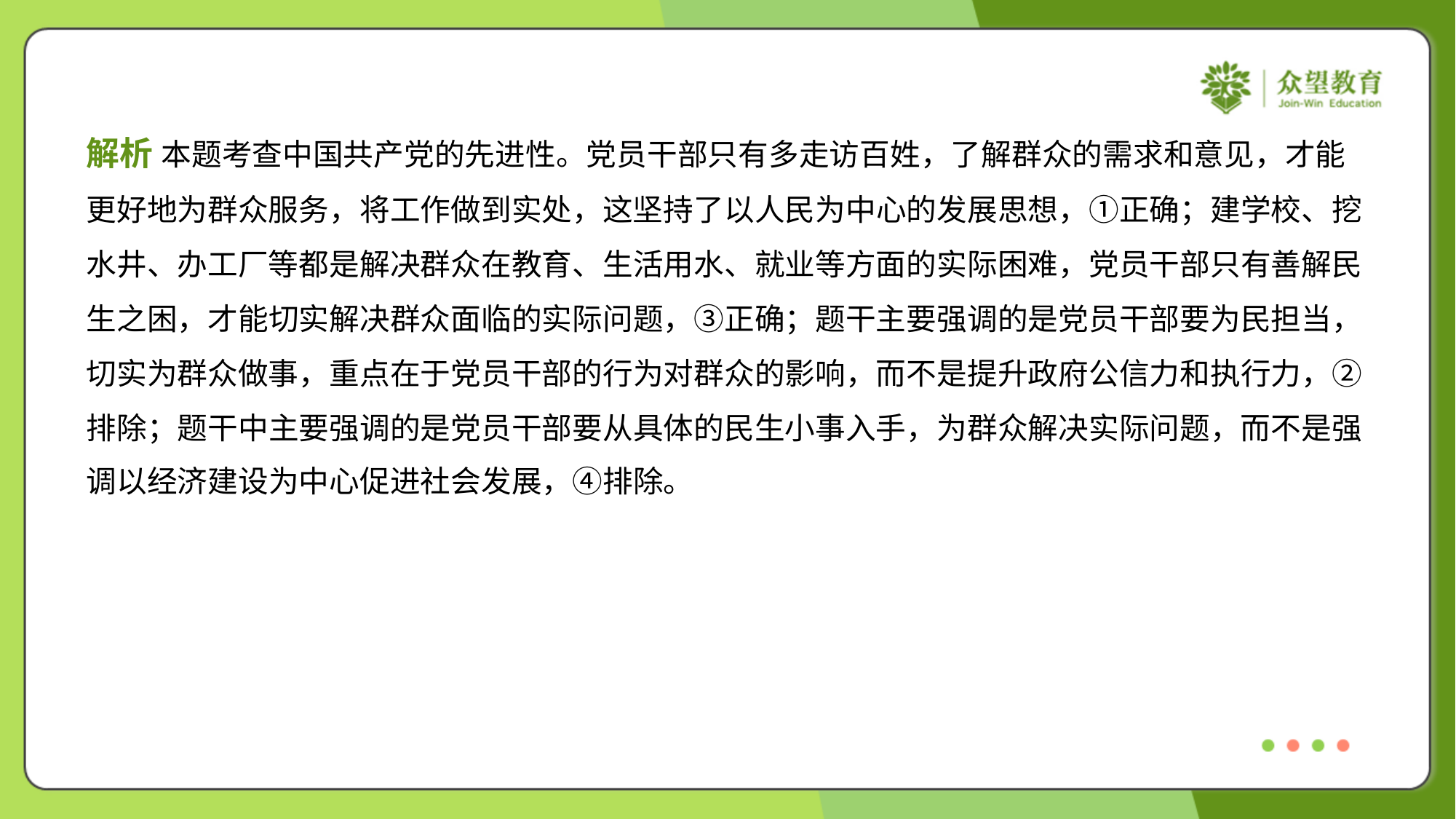

解析 本题考查中国共产党的先进性。党员干部只有多走访百姓，了解群众的需求和意见，才能
更好地为群众服务，将工作做到实处，这坚持了以人民为中心的发展思想，①正确；建学校、挖
水井、办工厂等都是解决群众在教育、生活用水、就业等方面的实际困难，党员干部只有善解民
生之困，才能切实解决群众面临的实际问题，③正确；题干主要强调的是党员干部要为民担当，
切实为群众做事，重点在于党员干部的行为对群众的影响，而不是提升政府公信力和执行力，②
排除；题干中主要强调的是党员干部要从具体的民生小事入手，为群众解决实际问题，而不是强
调以经济建设为中心促进社会发展，④排除。